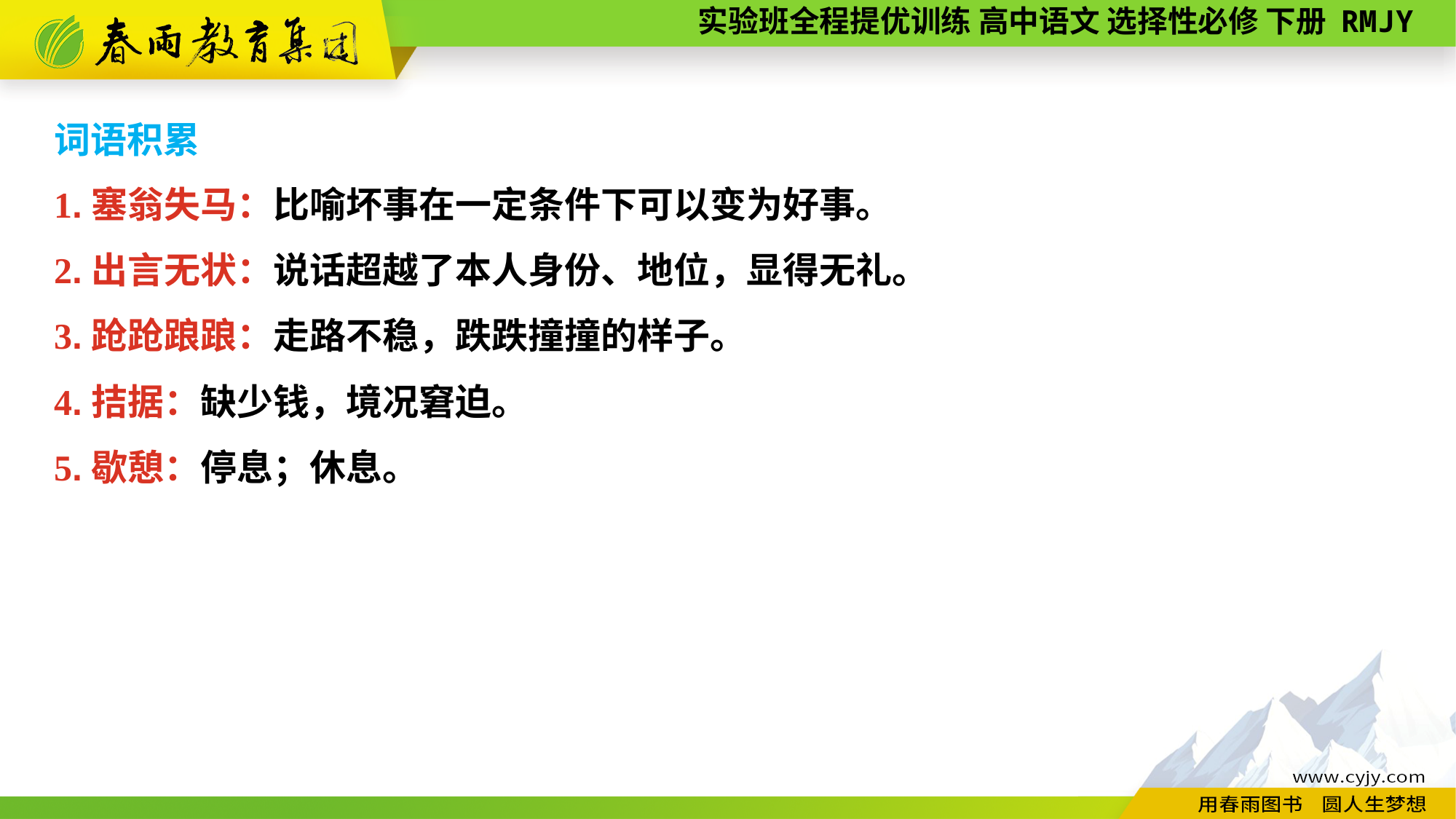

词语积累
1.塞翁失马：比喻坏事在一定条件下可以变为好事。
2.出言无状：说话超越了本人身份、地位，显得无礼。
3.跄跄踉踉：走路不稳，跌跌撞撞的样子。
4.拮据：缺少钱，境况窘迫。
5.歇憩：停息；休息。